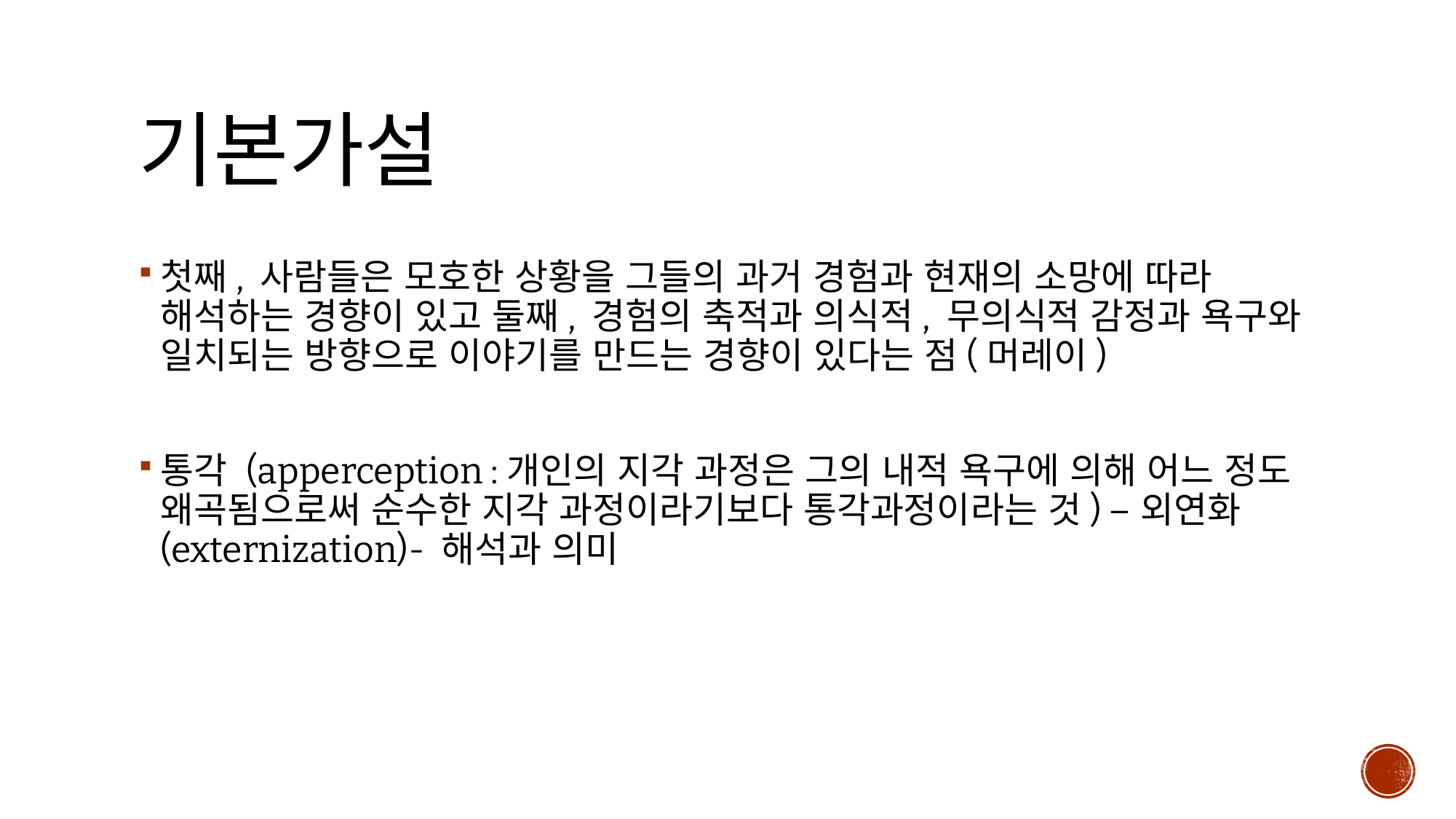

# 기본가설
첫째, 사람들은 모호한 상황을 그들의 과거 경험과 현재의 소망에 따라 해석하는 경향이 있고 둘째, 경험의 축적과 의식적, 무의식적 감정과 욕구와 일치되는 방향으로 이야기를 만드는 경향이 있다는 점(머레이)

통각 (apperception :개인의 지각 과정은 그의 내적 욕구에 의해 어느 정도 왜곡됨으로써 순수한 지각 과정이라기보다 통각과정이라는 것) –외연화(externization)- 해석과 의미